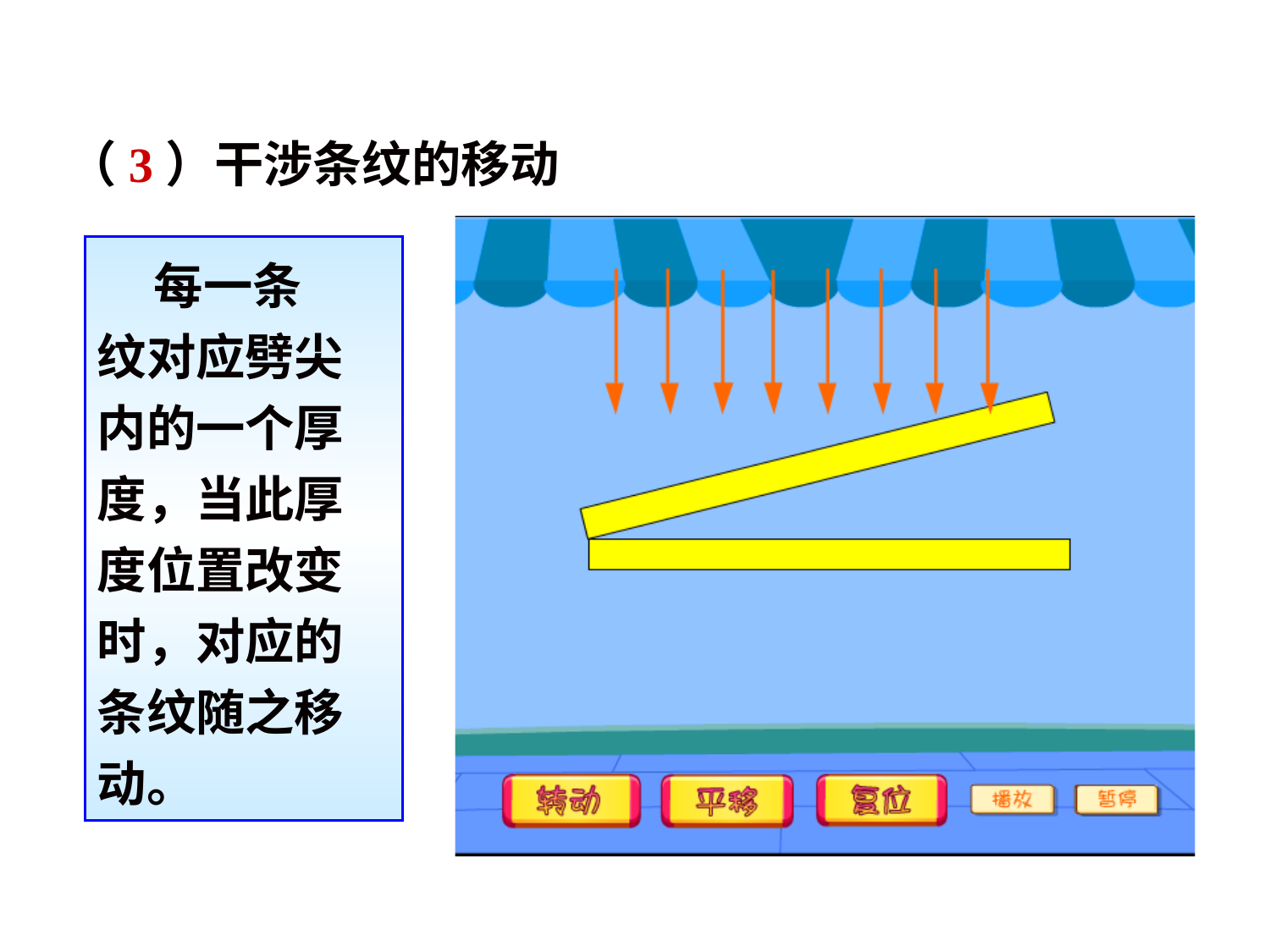

（3）干涉条纹的移动
    每一条
纹对应劈尖
内的一个厚
度，当此厚
度位置改变
时，对应的
条纹随之移
动。